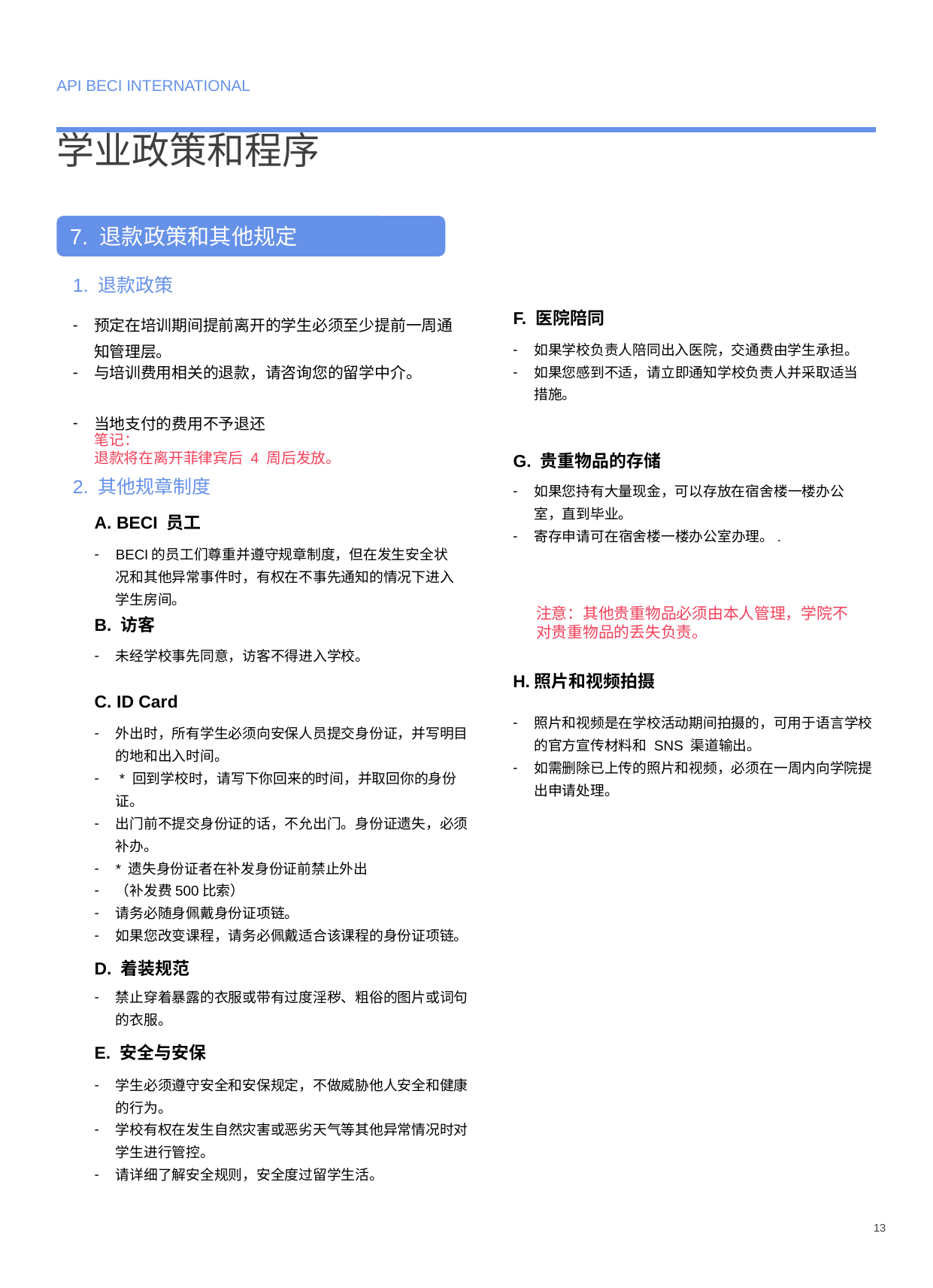

API BECI INTERNATIONAL

学业政策和程序
7. 退款政策和其他规定
1. 退款政策
F. 医院陪同
预定在培训期间提前离开的学生必须至少提前一周通知管理层。
如果学校负责人陪同出入医院，交通费由学生承担。
如果您感到不适，请立即通知学校负责人并采取适当措施。
与培训费用相关的退款，请咨询您的留学中介。
当地支付的费用不予退还
笔记：
退款将在离开菲律宾后 4 周后发放。
G. 贵重物品的存储
2. 其他规章制度
如果您持有大量现金，可以存放在宿舍楼一楼办公室，直到毕业。
寄存申请可在宿舍楼一楼办公室办理。.
A. BECI 员工
BECI的员工们尊重并遵守规章制度，但在发生安全状况和其他异常事件时，有权在不事先通知的情况下进入学生房间。
注意：其他贵重物品必须由本人管理，学院不对贵重物品的丢失负责。
B. 访客
未经学校事先同意，访客不得进入学校。
H.照片和视频拍摄
C. ID Card
照片和视频是在学校活动期间拍摄的，可用于语言学校的官方宣传材料和 SNS 渠道输出。
如需删除已上传的照片和视频，必须在一周内向学院提出申请处理。
外出时，所有学生必须向安保人员提交身份证，并写明目的地和出入时间。
 * 回到学校时，请写下你回来的时间，并取回你的身份证。
出门前不提交身份证的话，不允出门。身份证遗失，必须补办。
* 遗失身份证者在补发身份证前禁止外出
（补发费500比索）
请务必随身佩戴身份证项链。
如果您改变课程，请务必佩戴适合该课程的身份证项链。
D. 着装规范
禁止穿着暴露的衣服或带有过度淫秽、粗俗的图片或词句的衣服。
E. 安全与安保
学生必须遵守安全和安保规定，不做威胁他人安全和健康的行为。
学校有权在发生自然灾害或恶劣天气等其他异常情况时对学生进行管控。
请详细了解安全规则，安全度过留学生活。
13